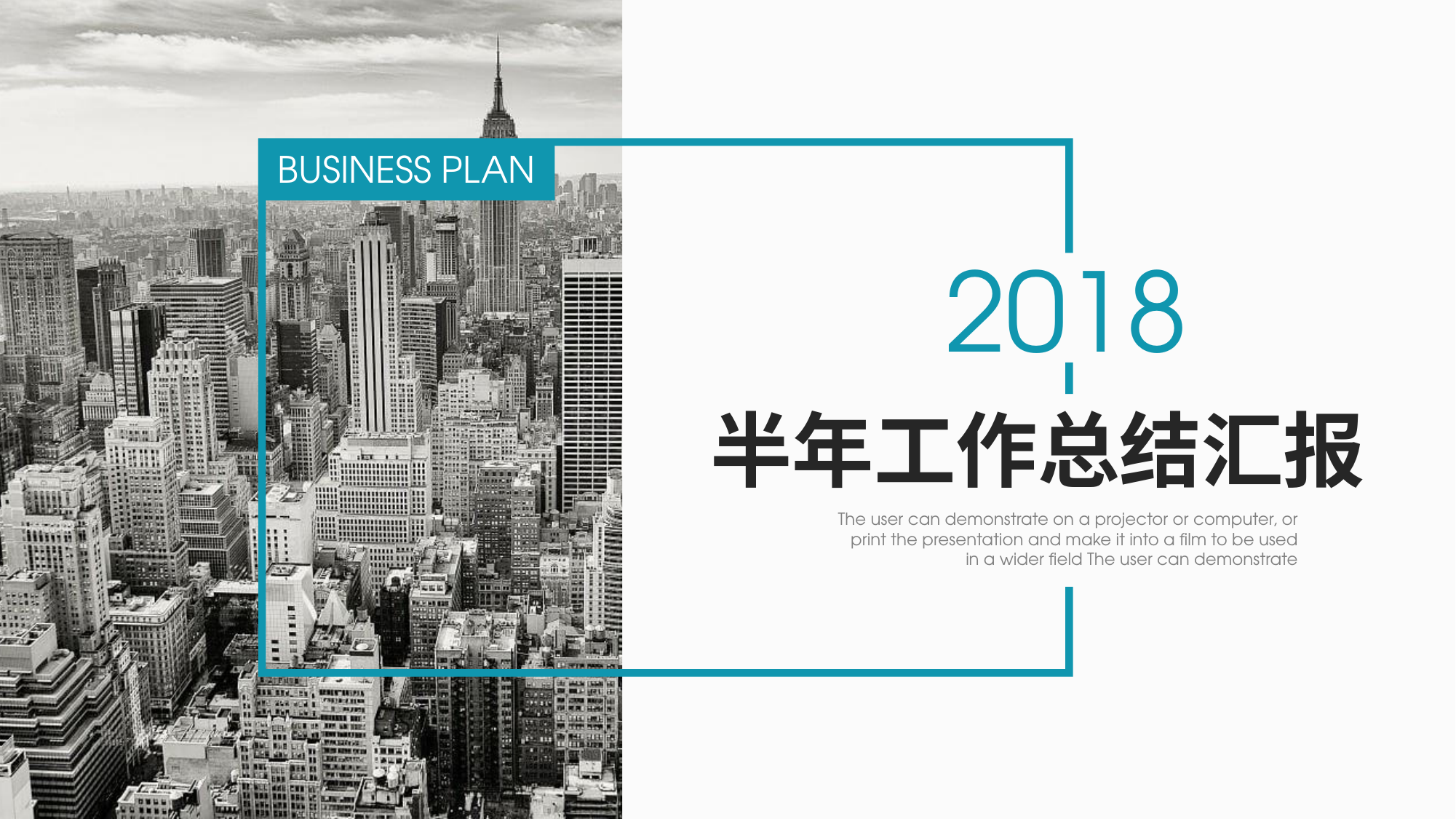

BUSINESS PLAN
2018
半年工作总结汇报
The user can demonstrate on a projector or computer, or print the presentation and make it into a film to be used in a wider field The user can demonstrate